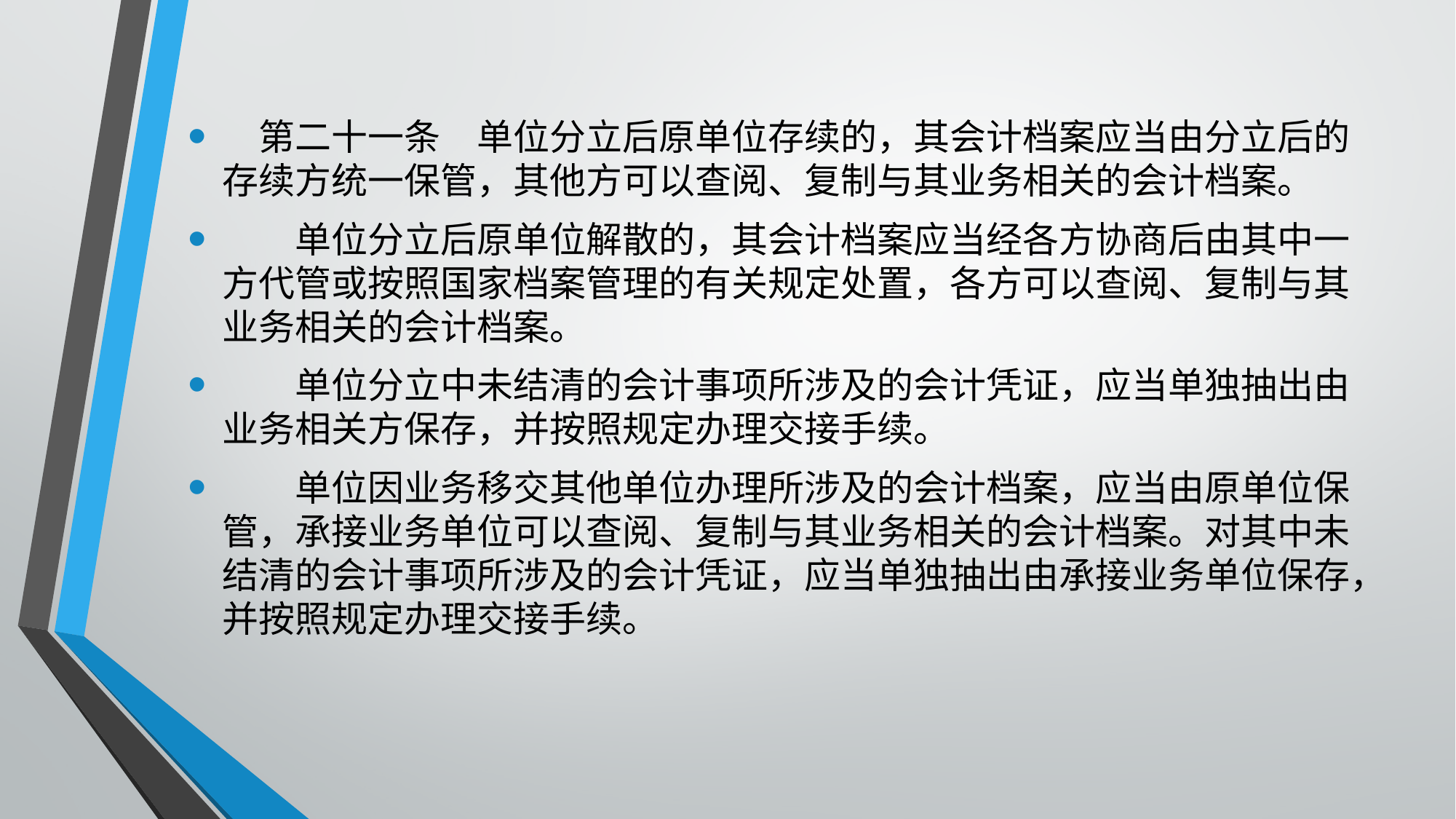

第二十一条　单位分立后原单位存续的，其会计档案应当由分立后的存续方统一保管，其他方可以查阅、复制与其业务相关的会计档案。
　　单位分立后原单位解散的，其会计档案应当经各方协商后由其中一方代管或按照国家档案管理的有关规定处置，各方可以查阅、复制与其业务相关的会计档案。
　　单位分立中未结清的会计事项所涉及的会计凭证，应当单独抽出由业务相关方保存，并按照规定办理交接手续。
　　单位因业务移交其他单位办理所涉及的会计档案，应当由原单位保管，承接业务单位可以查阅、复制与其业务相关的会计档案。对其中未结清的会计事项所涉及的会计凭证，应当单独抽出由承接业务单位保存，并按照规定办理交接手续。